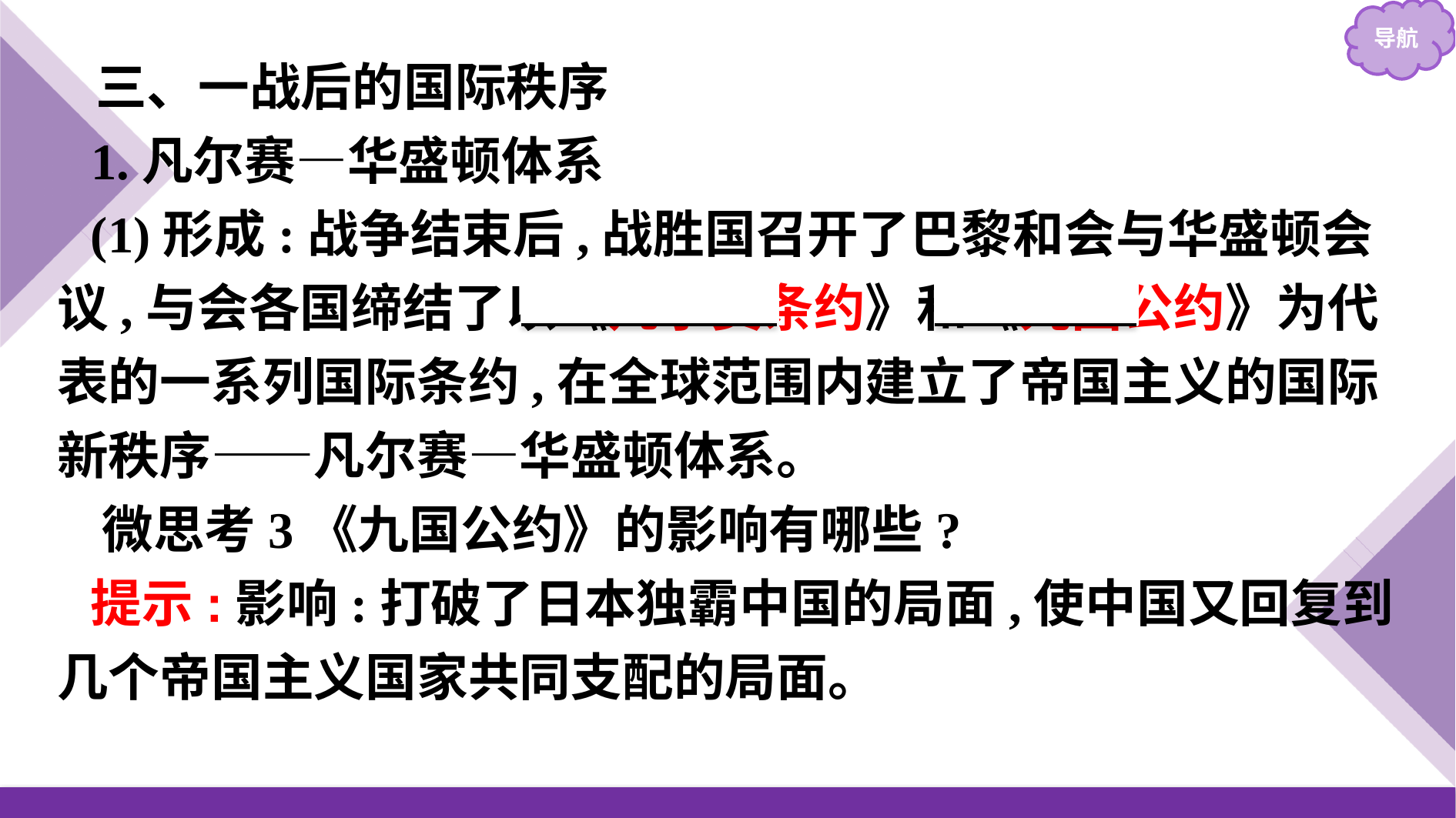

三、一战后的国际秩序
1.凡尔赛—华盛顿体系
(1)形成:战争结束后,战胜国召开了巴黎和会与华盛顿会议,与会各国缔结了以《凡尔赛条约》和《九国公约》为代表的一系列国际条约,在全球范围内建立了帝国主义的国际新秩序——凡尔赛—华盛顿体系。
微思考3《九国公约》的影响有哪些?
提示:影响:打破了日本独霸中国的局面,使中国又回复到几个帝国主义国家共同支配的局面。